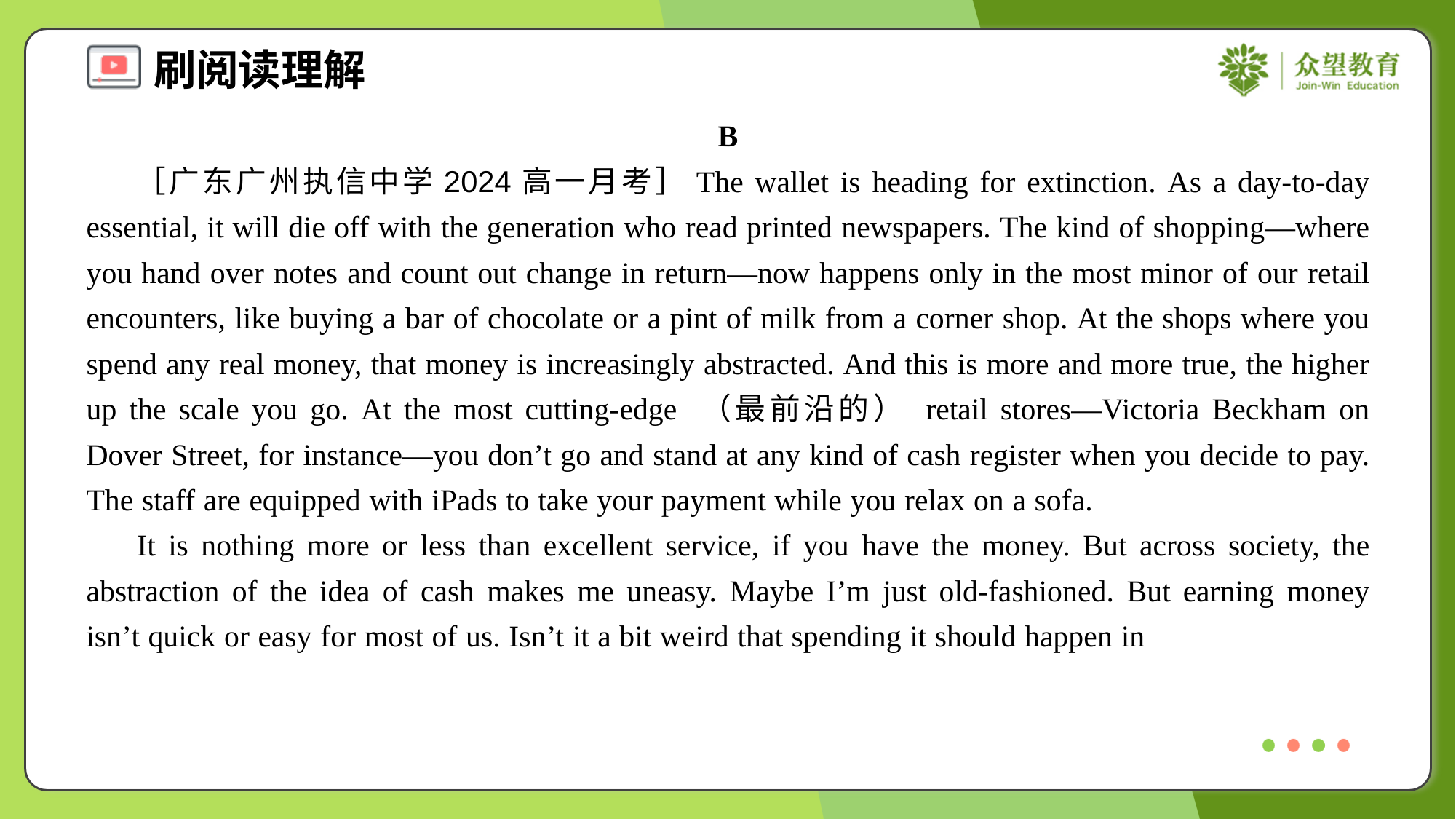

B
    ［广东广州执信中学2024高一月考］The wallet is heading for extinction. As a day-to-day essential, it will die off with the generation who read printed newspapers. The kind of shopping—where you hand over notes and count out change in return—now happens only in the most minor of our retail encounters, like buying a bar of chocolate or a pint of milk from a corner shop. At the shops where you spend any real money, that money is increasingly abstracted. And this is more and more true, the higher up the scale you go. At the most cutting-edge （最前沿的） retail stores—Victoria Beckham on Dover Street, for instance—you don’t go and stand at any kind of cash register when you decide to pay. The staff are equipped with iPads to take your payment while you relax on a sofa.
    It is nothing more or less than excellent service, if you have the money. But across society, the abstraction of the idea of cash makes me uneasy. Maybe I’m just old-fashioned. But earning money isn’t quick or easy for most of us. Isn’t it a bit weird that spending it should happen in